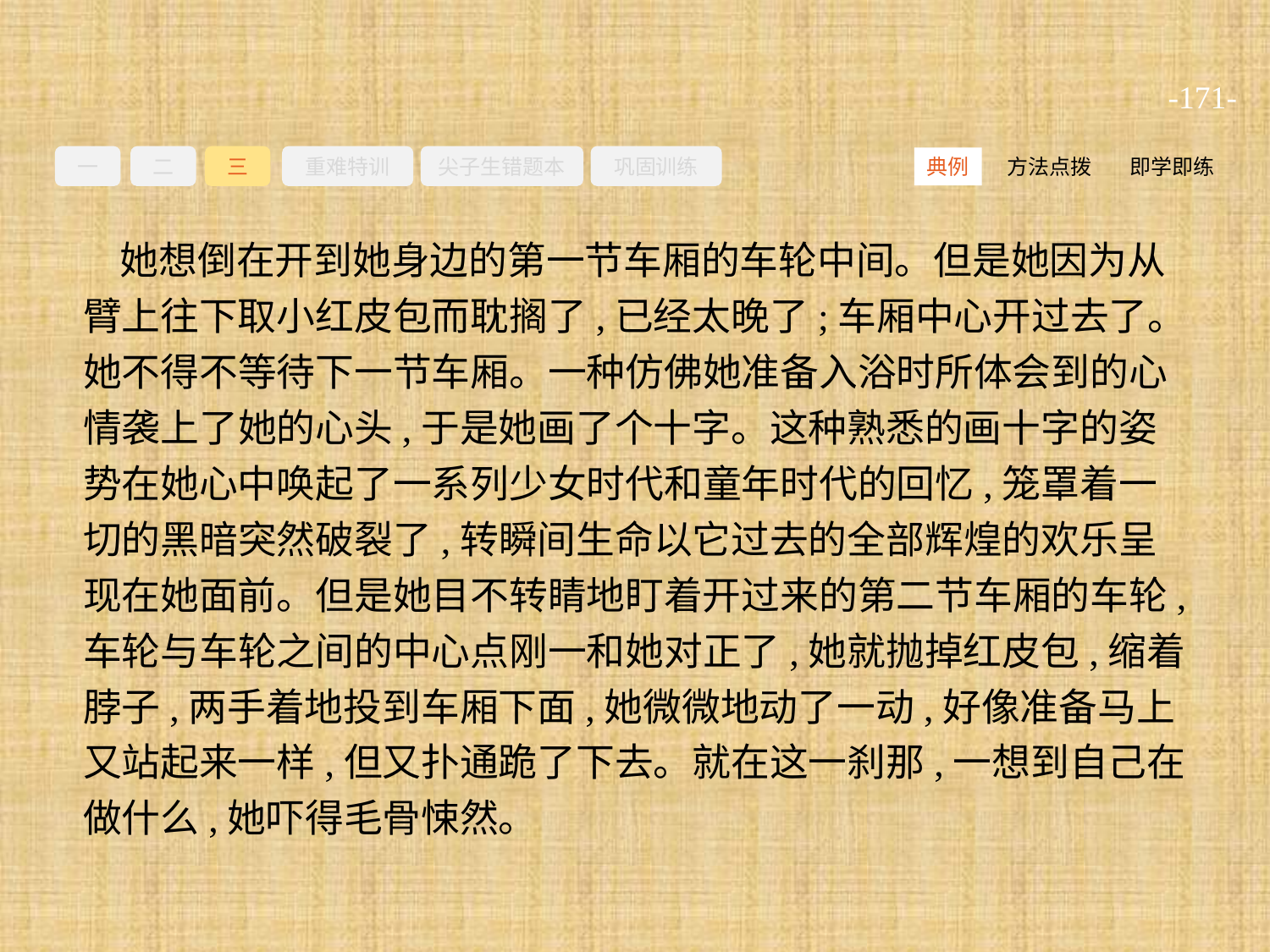

-171-
一
二
三
重难特训
尖子生错题本
巩固训练
方法点拨
即学即练
典例
她想倒在开到她身边的第一节车厢的车轮中间。但是她因为从臂上往下取小红皮包而耽搁了,已经太晚了;车厢中心开过去了。她不得不等待下一节车厢。一种仿佛她准备入浴时所体会到的心情袭上了她的心头,于是她画了个十字。这种熟悉的画十字的姿势在她心中唤起了一系列少女时代和童年时代的回忆,笼罩着一切的黑暗突然破裂了,转瞬间生命以它过去的全部辉煌的欢乐呈现在她面前。但是她目不转睛地盯着开过来的第二节车厢的车轮,车轮与车轮之间的中心点刚一和她对正了,她就抛掉红皮包,缩着脖子,两手着地投到车厢下面,她微微地动了一动,好像准备马上又站起来一样,但又扑通跪了下去。就在这一刹那,一想到自己在做什么,她吓得毛骨悚然。